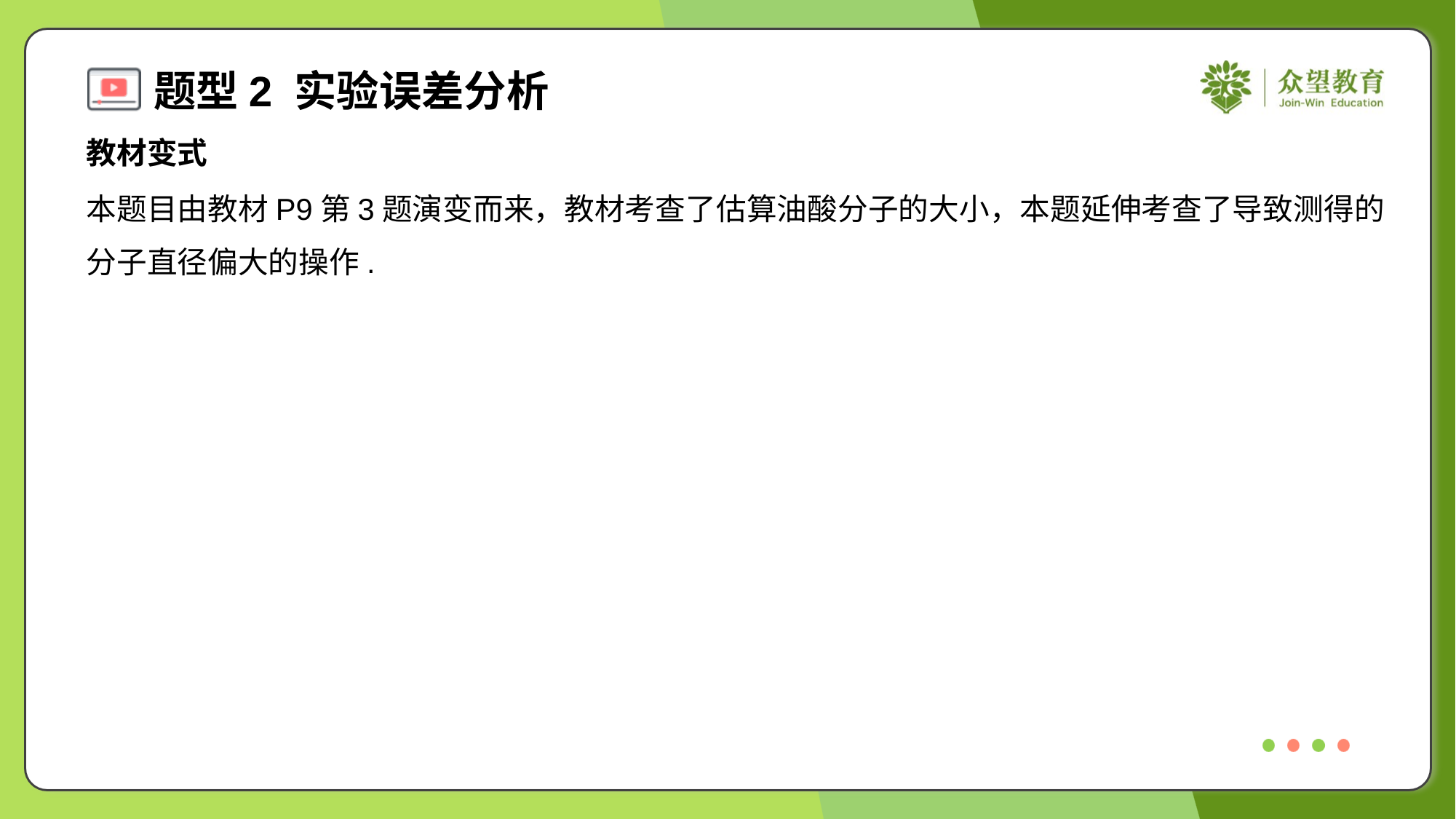

教材变式
本题目由教材P9第3题演变而来，教材考查了估算油酸分子的大小，本题延伸考查了导致测得的
分子直径偏大的操作.